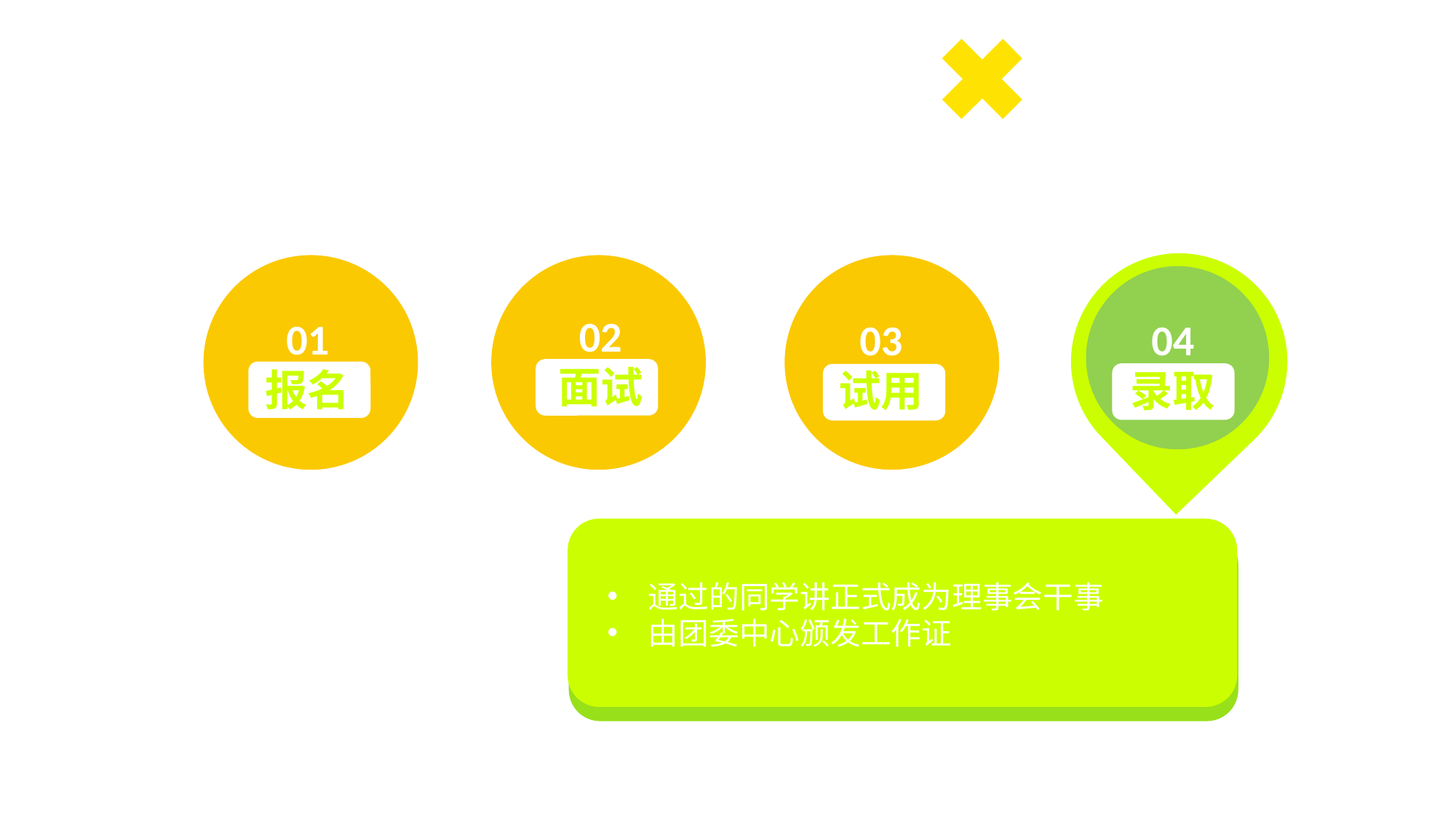

报名流程

02
面试
01
报名
03
试用
04
录取

通过的同学讲正式成为理事会干事
由团委中心颁发工作证